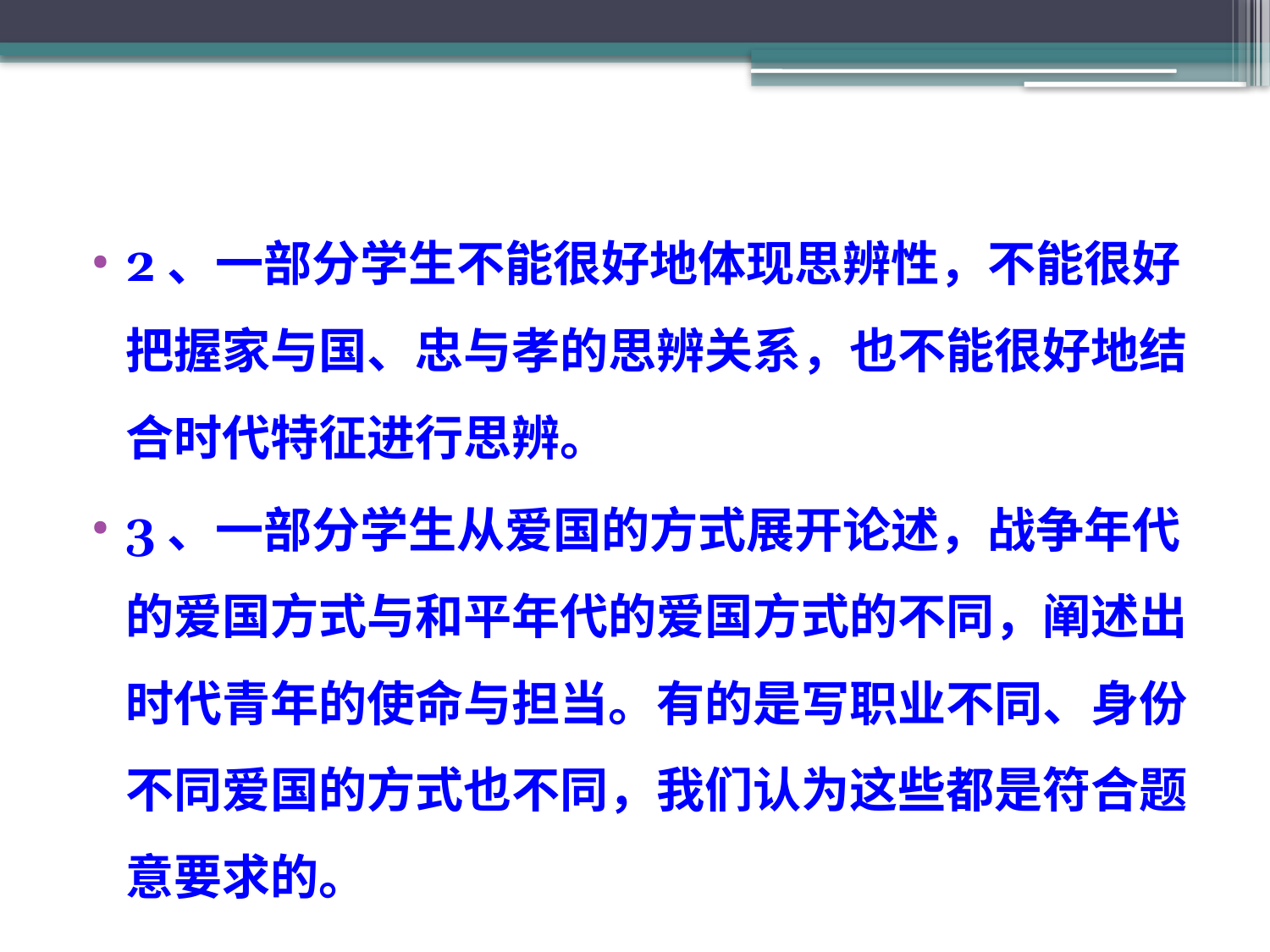

#
2、一部分学生不能很好地体现思辨性，不能很好把握家与国、忠与孝的思辨关系，也不能很好地结合时代特征进行思辨。
3、一部分学生从爱国的方式展开论述，战争年代的爱国方式与和平年代的爱国方式的不同，阐述出时代青年的使命与担当。有的是写职业不同、身份不同爱国的方式也不同，我们认为这些都是符合题意要求的。